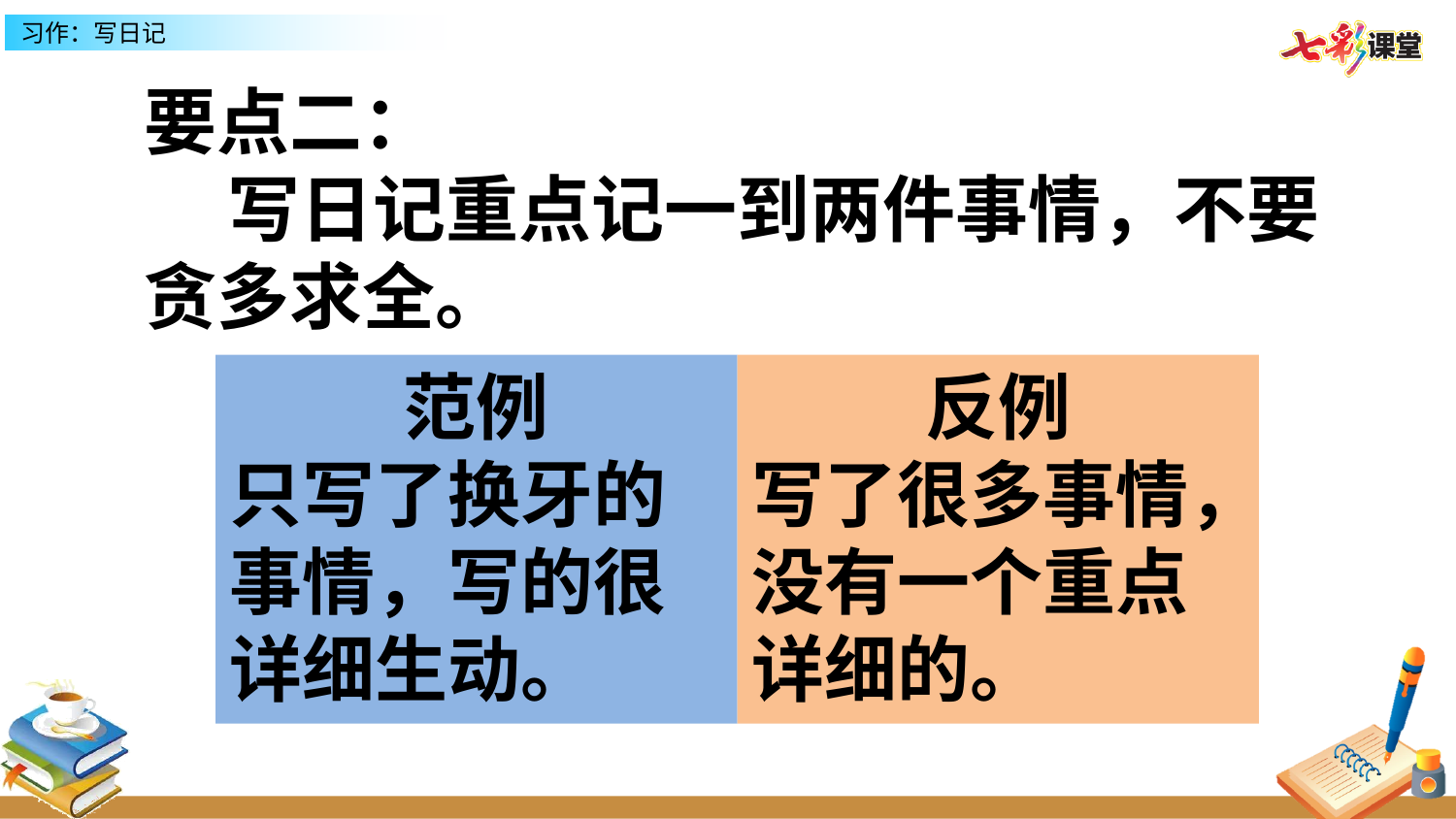

要点二：
    写日记重点记一到两件事情，不要贪多求全。
范例
只写了换牙的事情，写的很详细生动。
反例
写了很多事情，没有一个重点详细的。